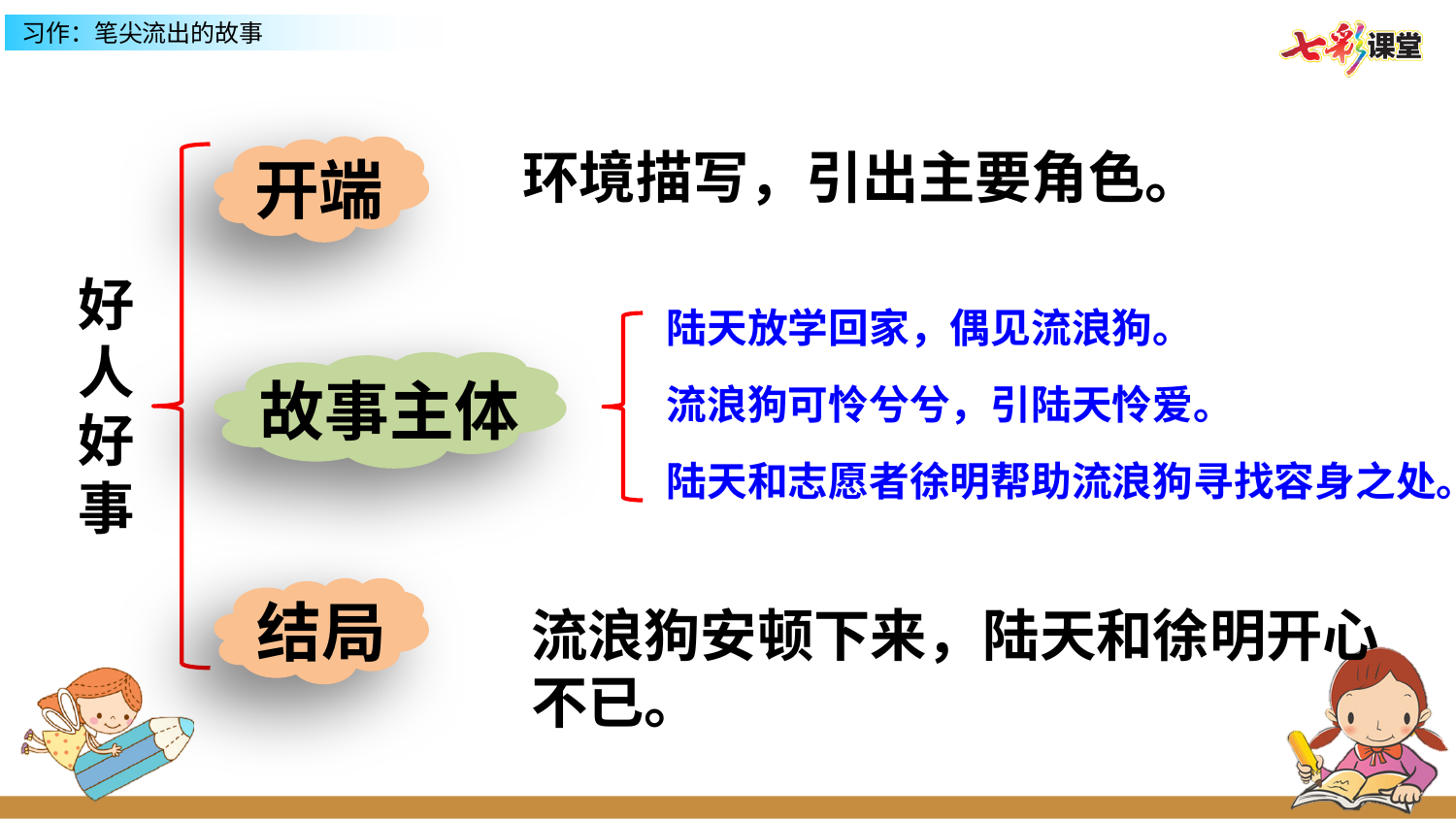

环境描写，引出主要角色。

开端

好人好事
陆天放学回家，偶见流浪狗。

故事主体
流浪狗可怜兮兮，引陆天怜爱。
陆天和志愿者徐明帮助流浪狗寻找容身之处。

结局
流浪狗安顿下来，陆天和徐明开心不已。